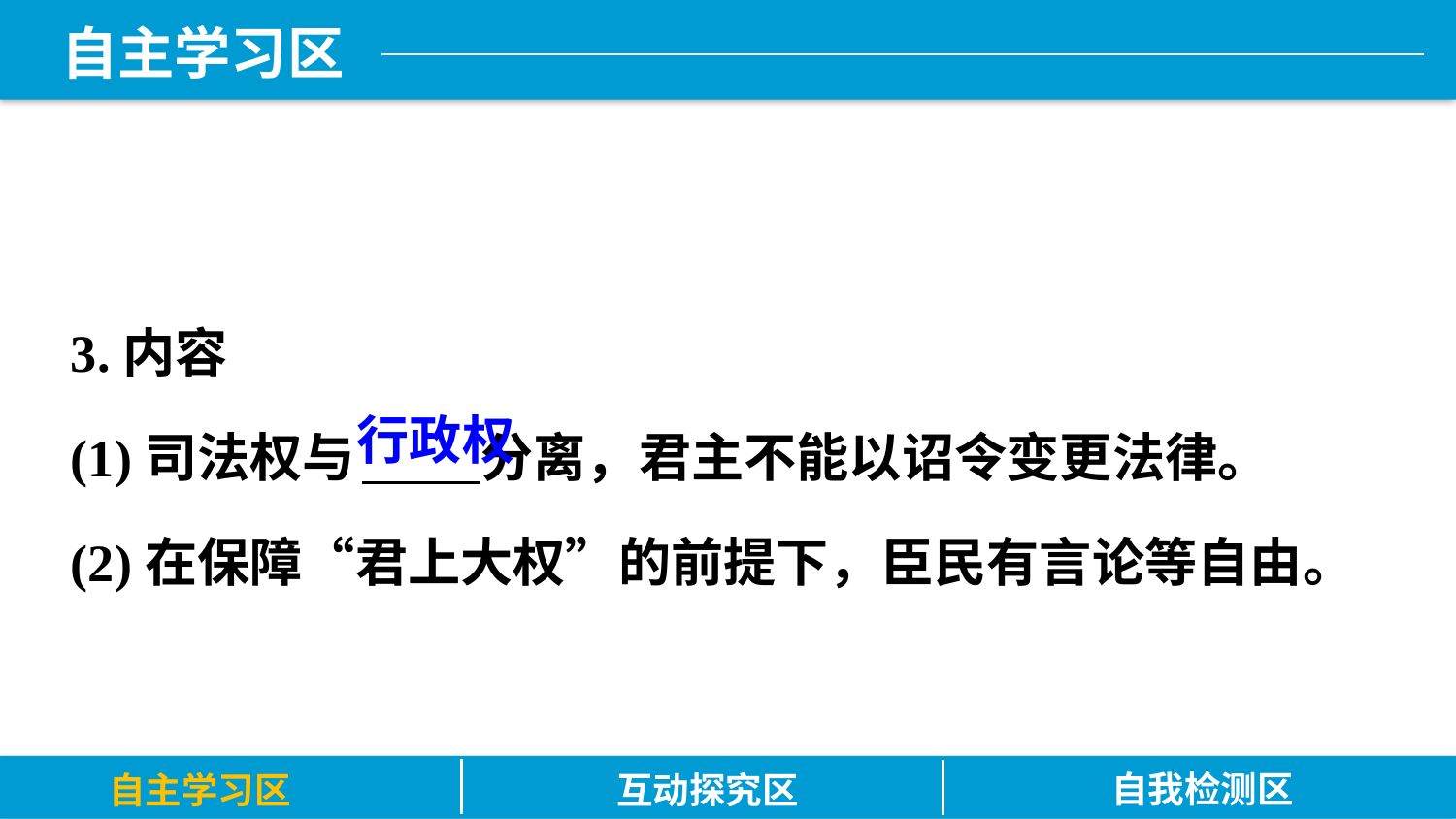

3.内容
(1)司法权与	          分离，君主不能以诏令变更法律。
(2)在保障“君上大权”的前提下，臣民有言论等自由。
行政权
自我检测区
自主学习区
互动探究区